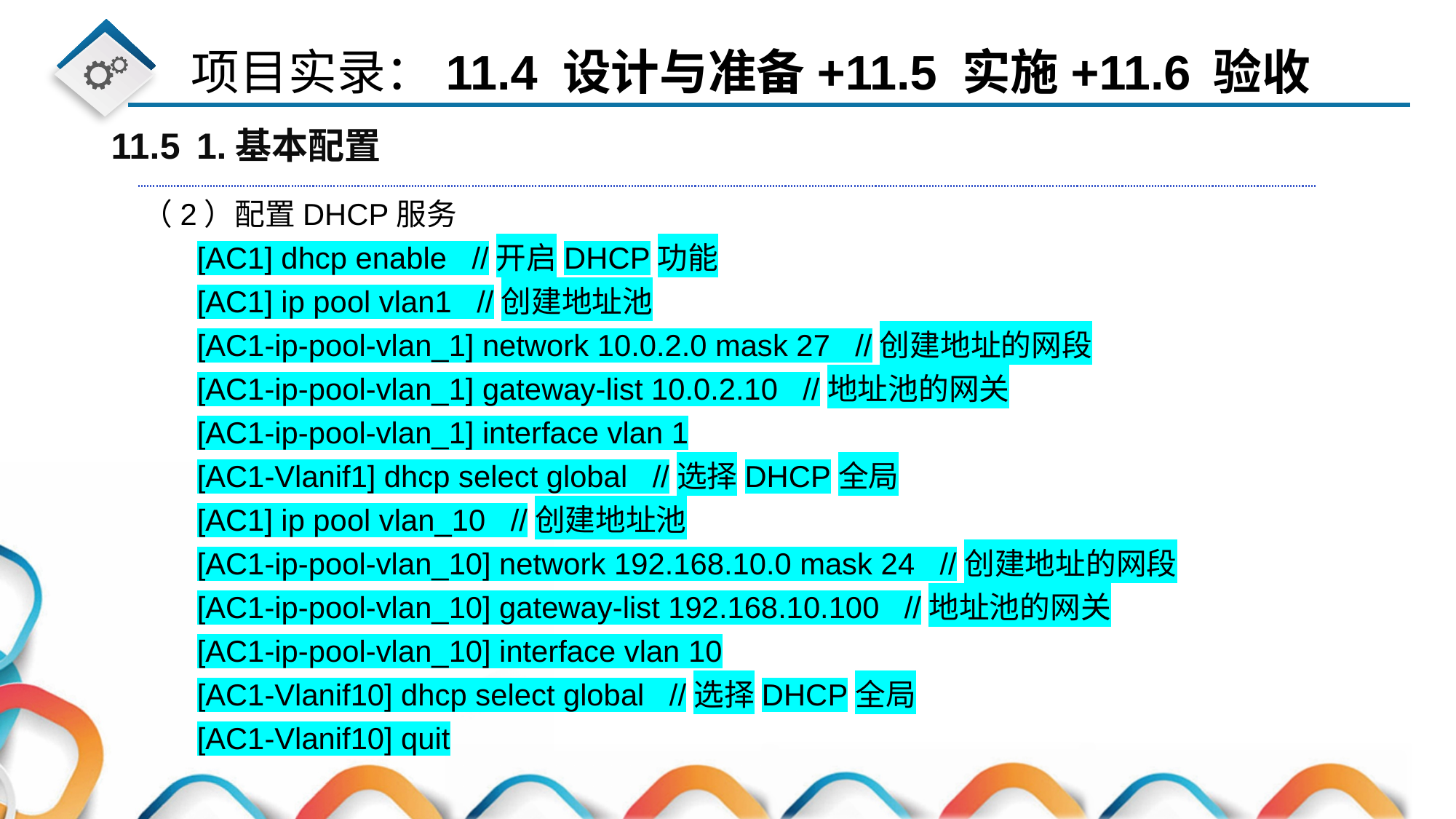

11.5  1.基本配置

（2）配置DHCP服务
[AC1] dhcp enable   //开启DHCP功能
[AC1] ip pool vlan1   //创建地址池
[AC1-ip-pool-vlan_1] network 10.0.2.0 mask 27   //创建地址的网段
[AC1-ip-pool-vlan_1] gateway-list 10.0.2.10   //地址池的网关
[AC1-ip-pool-vlan_1] interface vlan 1
[AC1-Vlanif1] dhcp select global   //选择DHCP全局
[AC1] ip pool vlan_10   //创建地址池
[AC1-ip-pool-vlan_10] network 192.168.10.0 mask 24   //创建地址的网段
[AC1-ip-pool-vlan_10] gateway-list 192.168.10.100   //地址池的网关
[AC1-ip-pool-vlan_10] interface vlan 10
[AC1-Vlanif10] dhcp select global   //选择DHCP全局
[AC1-Vlanif10] quit